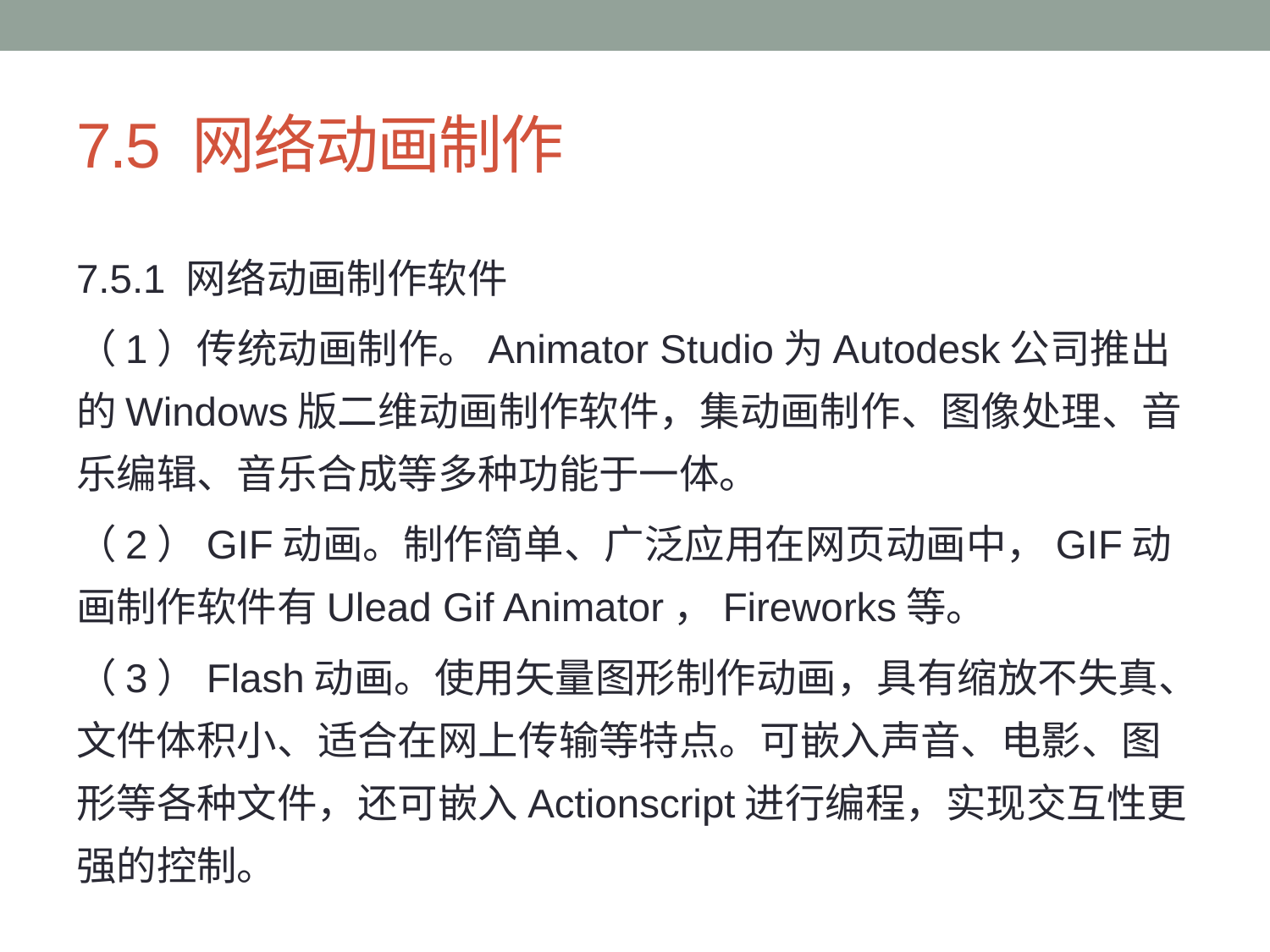

# 7.5 网络动画制作
7.5.1 网络动画制作软件
（1）传统动画制作。Animator Studio为Autodesk公司推出的Windows版二维动画制作软件，集动画制作、图像处理、音乐编辑、音乐合成等多种功能于一体。
（2）GIF动画。制作简单、广泛应用在网页动画中，GIF动画制作软件有Ulead Gif Animator，Fireworks等。
（3）Flash动画。使用矢量图形制作动画，具有缩放不失真、文件体积小、适合在网上传输等特点。可嵌入声音、电影、图形等各种文件，还可嵌入Actionscript进行编程，实现交互性更强的控制。